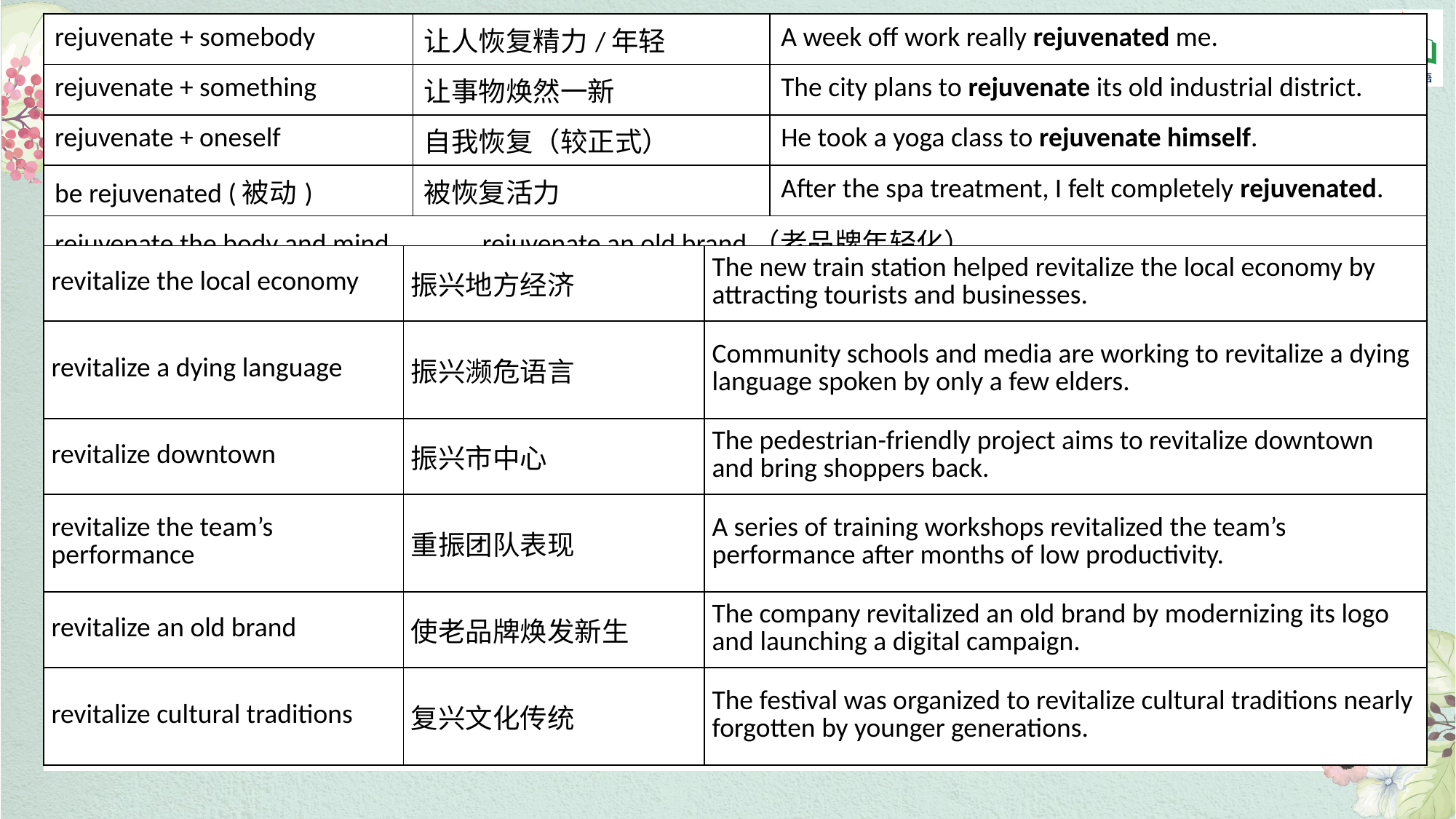

| rejuvenate + somebody | 让人恢复精力/年轻 | A week off work really rejuvenated me. |
| --- | --- | --- |
| rejuvenate + something | 让事物焕然一新 | The city plans to rejuvenate its old industrial district. |
| rejuvenate + oneself | 自我恢复（较正式） | He took a yoga class to rejuvenate himself. |
| be rejuvenated (被动) | 被恢复活力 | After the spa treatment, I felt completely rejuvenated. |
| rejuvenate the body and mind rejuvenate an old brand（老品牌年轻化） |  |  |
| revitalize the local economy | 振兴地方经济 | The new train station helped revitalize the local economy by attracting tourists and businesses. |
| --- | --- | --- |
| revitalize a dying language | 振兴濒危语言 | Community schools and media are working to revitalize a dying language spoken by only a few elders. |
| revitalize downtown | 振兴市中心 | The pedestrian-friendly project aims to revitalize downtown and bring shoppers back. |
| revitalize the team’s performance | 重振团队表现 | A series of training workshops revitalized the team’s performance after months of low productivity. |
| revitalize an old brand | 使老品牌焕发新生 | The company revitalized an old brand by modernizing its logo and launching a digital campaign. |
| revitalize cultural traditions | 复兴文化传统 | The festival was organized to revitalize cultural traditions nearly forgotten by younger generations. |